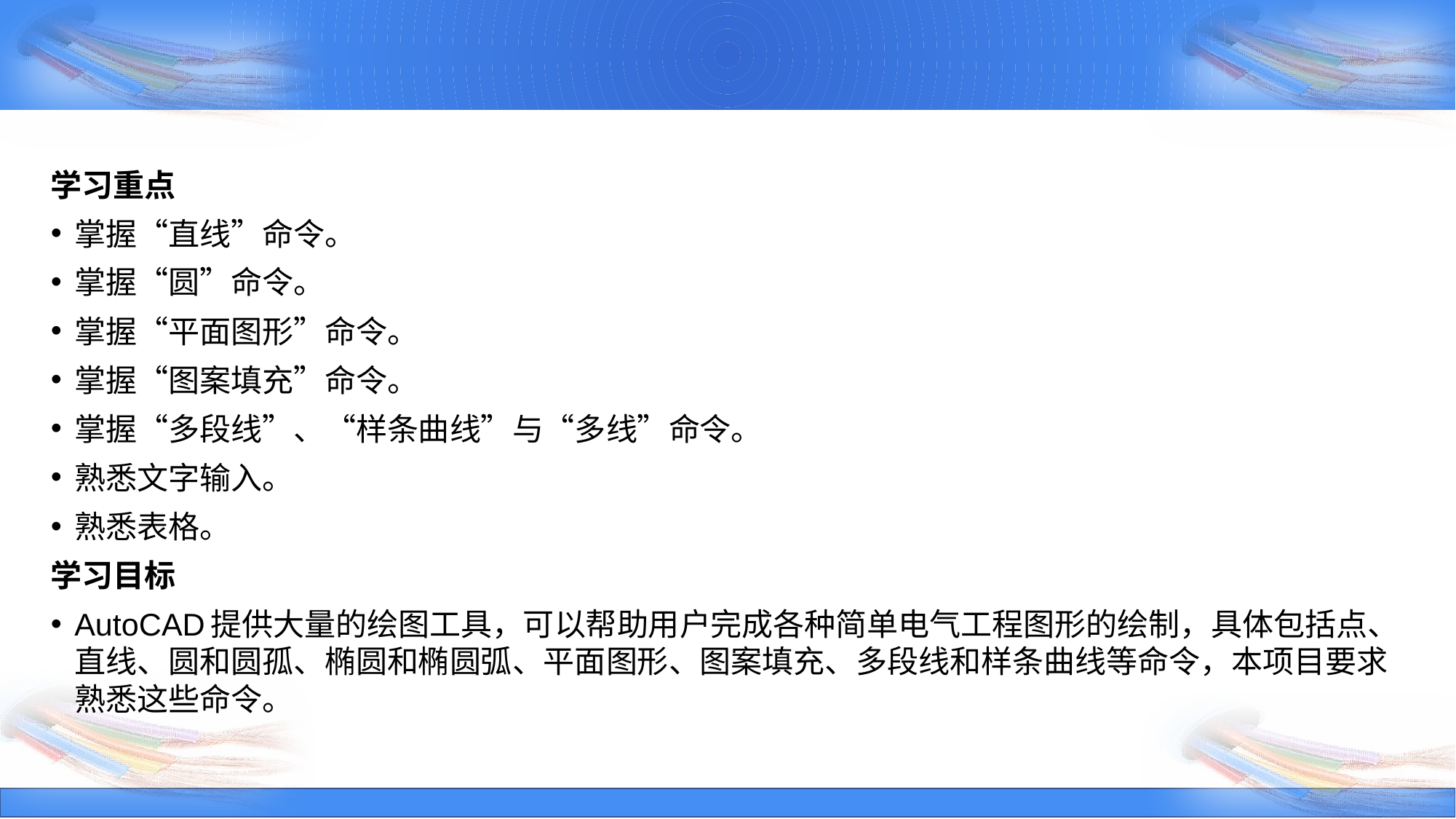

学习重点
掌握“直线”命令。
掌握“圆”命令。
掌握“平面图形”命令。
掌握“图案填充”命令。
掌握“多段线”、“样条曲线”与“多线”命令。
熟悉文字输入。
熟悉表格。
学习目标
AutoCAD提供大量的绘图工具，可以帮助用户完成各种简单电气工程图形的绘制，具体包括点、直线、圆和圆孤、椭圆和椭圆弧、平面图形、图案填充、多段线和样条曲线等命令，本项目要求熟悉这些命令。